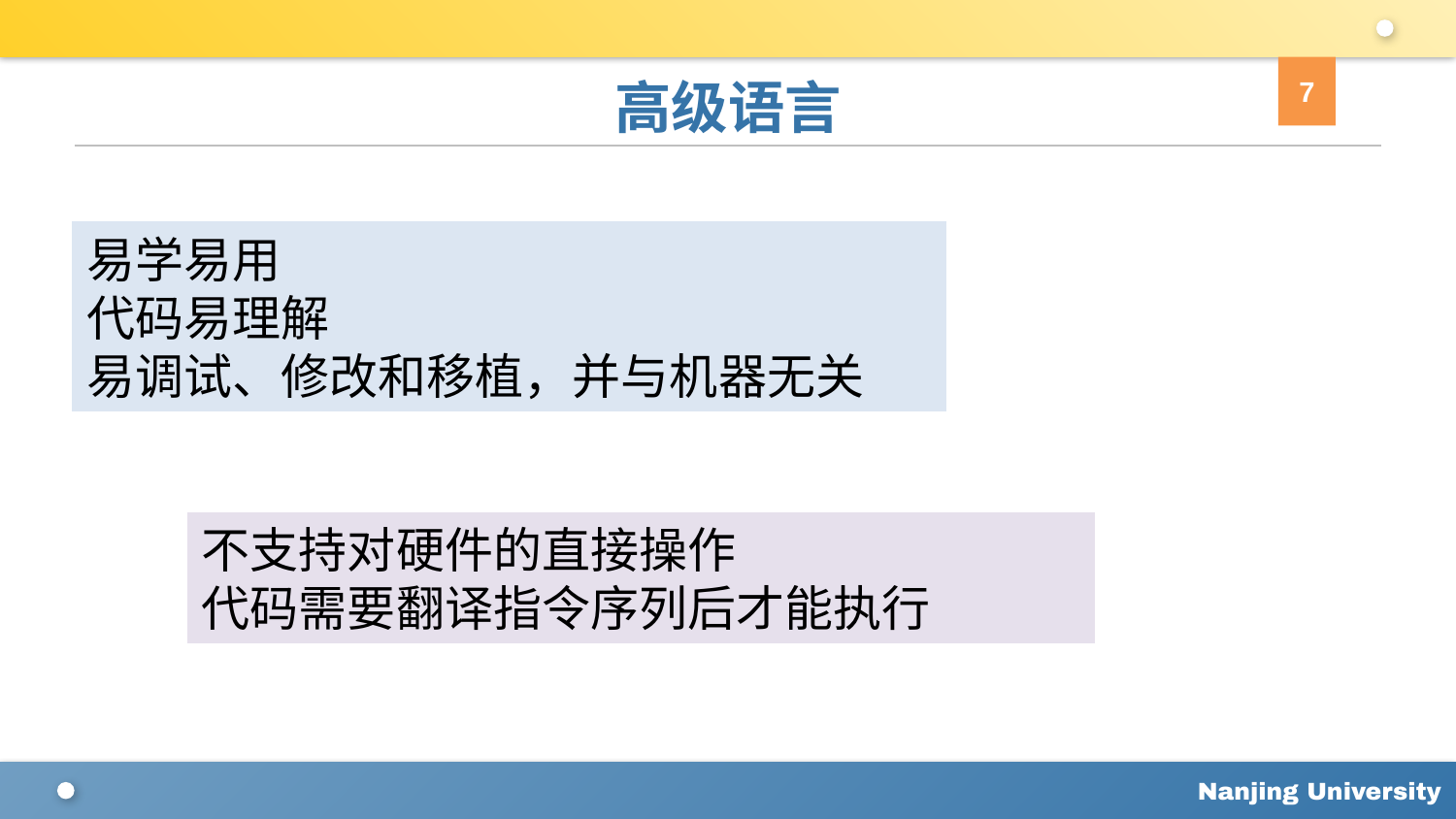

7
# 高级语言
易学易用
代码易理解
易调试、修改和移植，并与机器无关
不支持对硬件的直接操作
代码需要翻译指令序列后才能执行